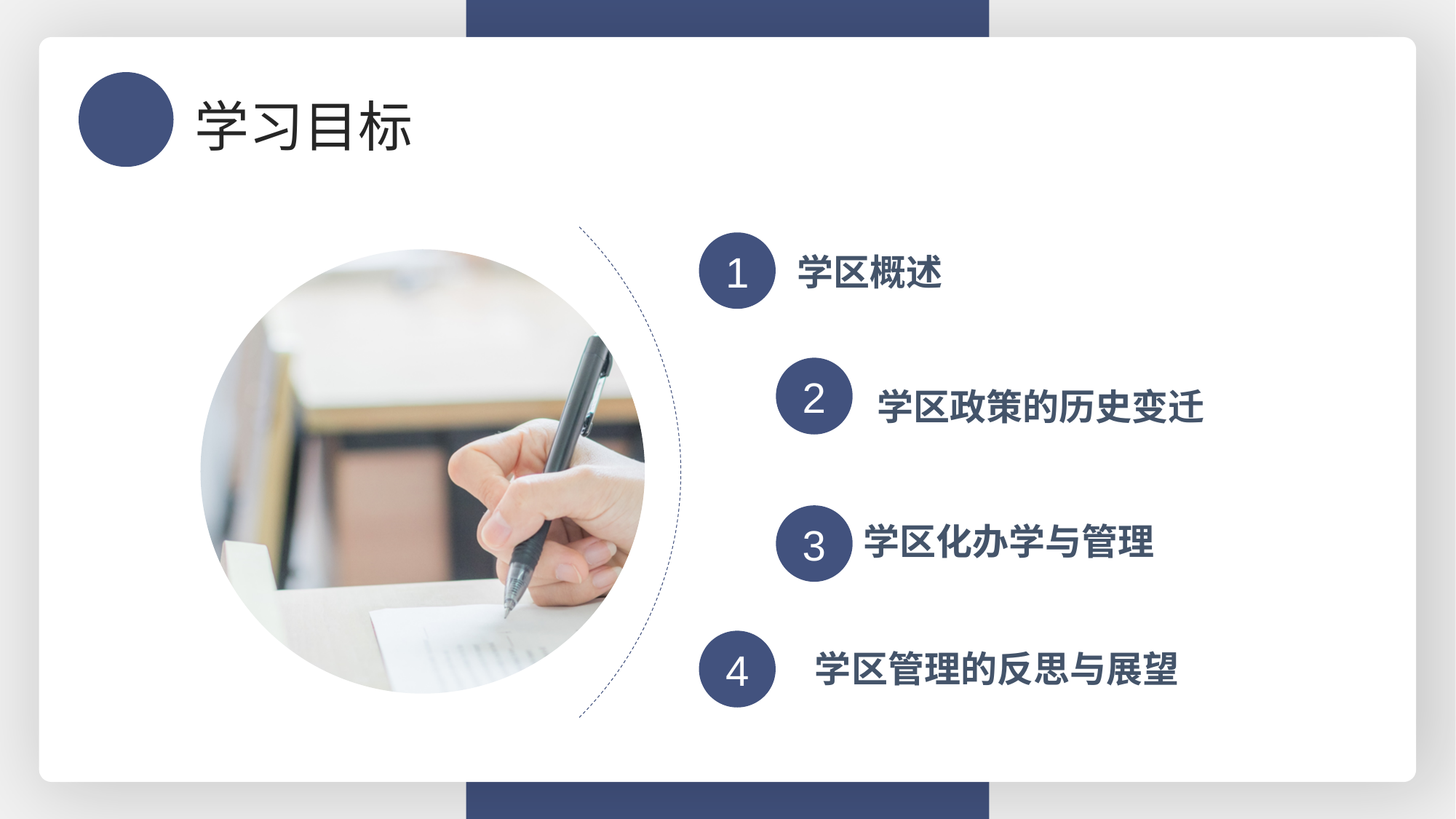

学习目标

学区概述
1

学区政策的历史变迁
2
学区化办学与管理
3
学区管理的反思与展望
4